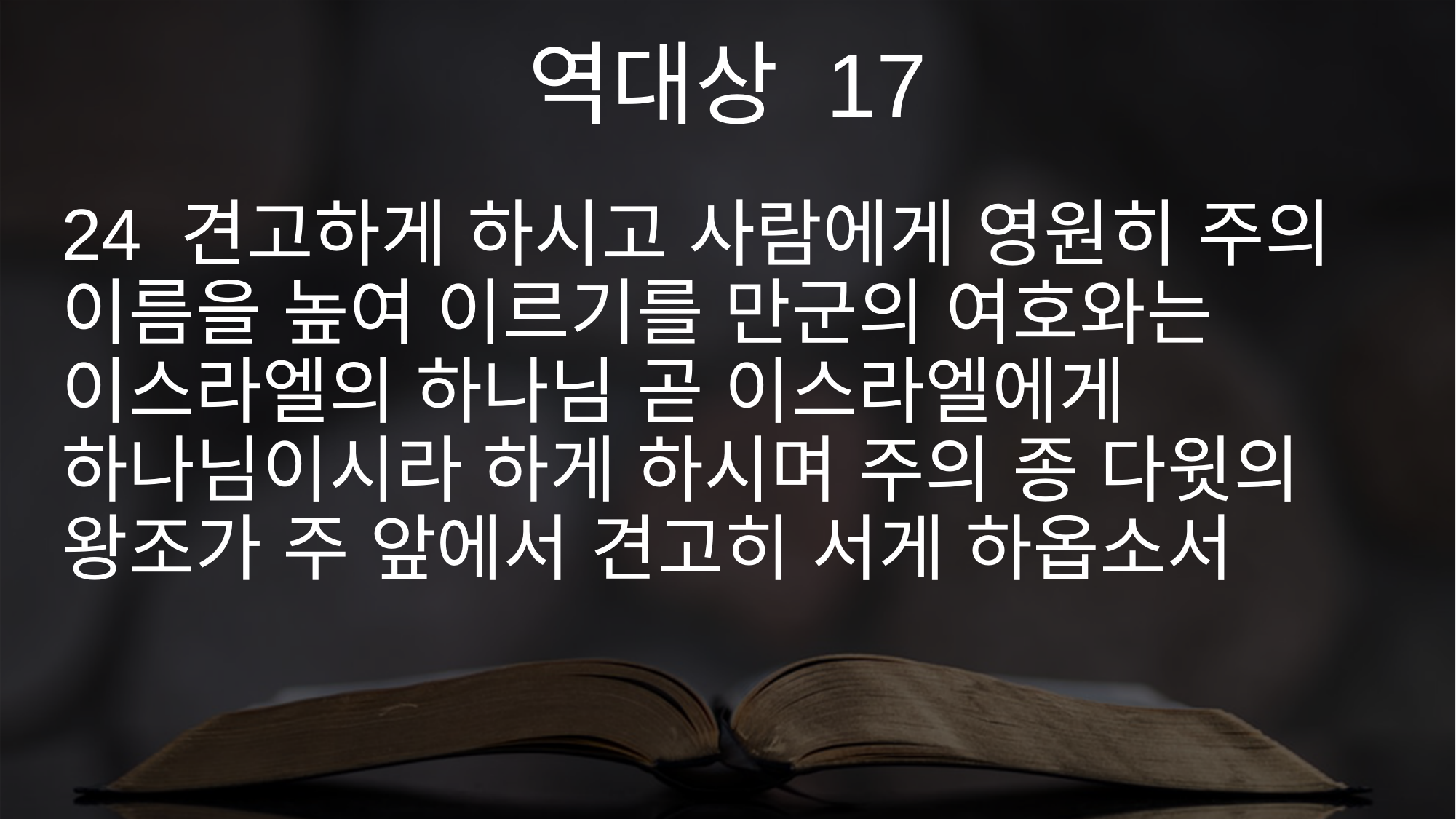

역대상 17
24 견고하게 하시고 사람에게 영원히 주의 이름을 높여 이르기를 만군의 여호와는 이스라엘의 하나님 곧 이스라엘에게 하나님이시라 하게 하시며 주의 종 다윗의 왕조가 주 앞에서 견고히 서게 하옵소서